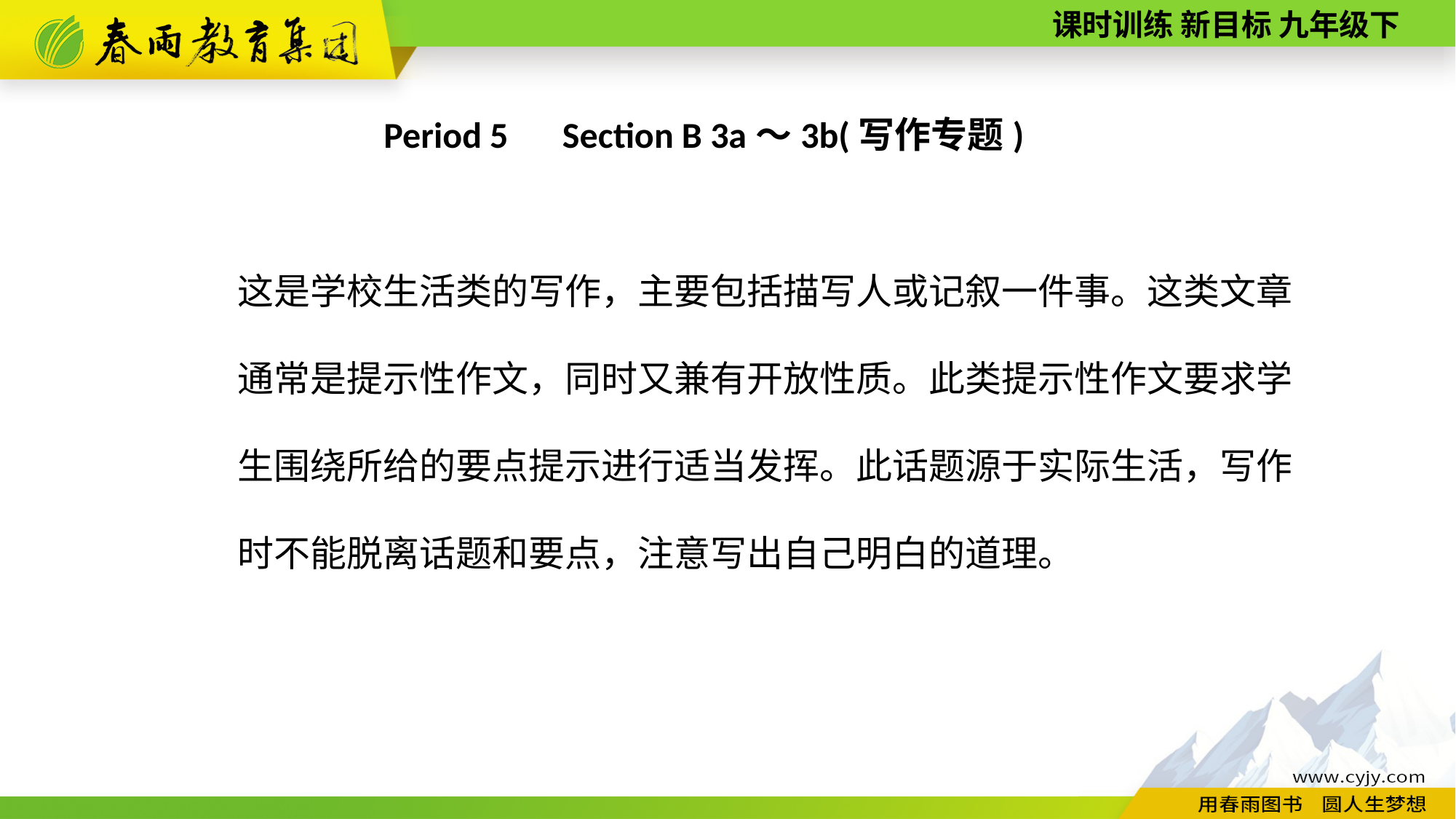

Period 5　Section B 3a～3b(写作专题)
这是学校生活类的写作，主要包括描写人或记叙一件事。这类文章通常是提示性作文，同时又兼有开放性质。此类提示性作文要求学生围绕所给的要点提示进行适当发挥。此话题源于实际生活，写作时不能脱离话题和要点，注意写出自己明白的道理。